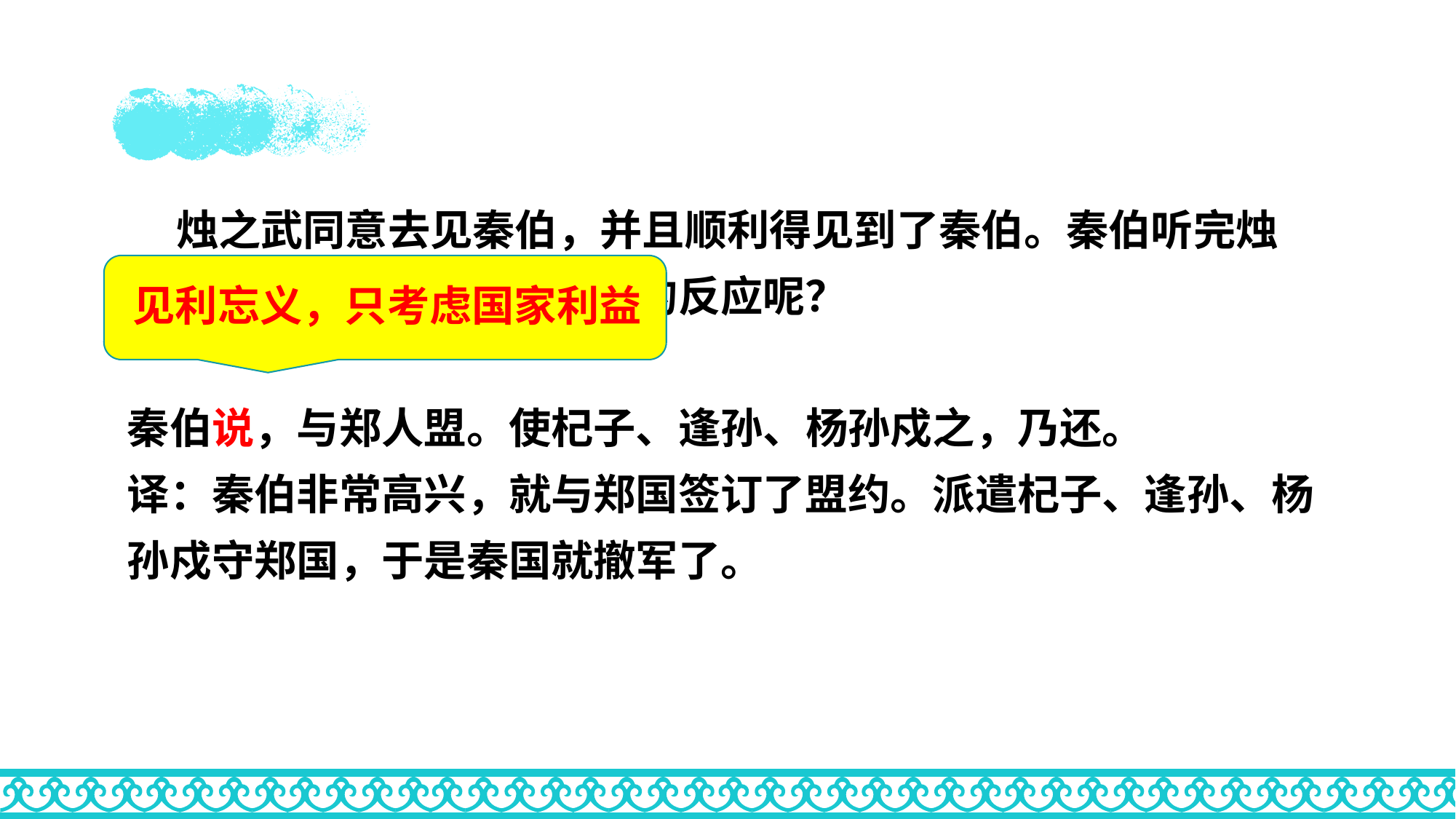

烛之武同意去见秦伯，并且顺利得见到了秦伯。秦伯听完烛之武的说辞之后，又是怎样的反应呢？

秦伯说，与郑人盟。使杞子、逢孙、杨孙戍之，乃还。
译：秦伯非常高兴，就与郑国签订了盟约。派遣杞子、逢孙、杨孙戍守郑国，于是秦国就撤军了。

见利忘义，只考虑国家利益